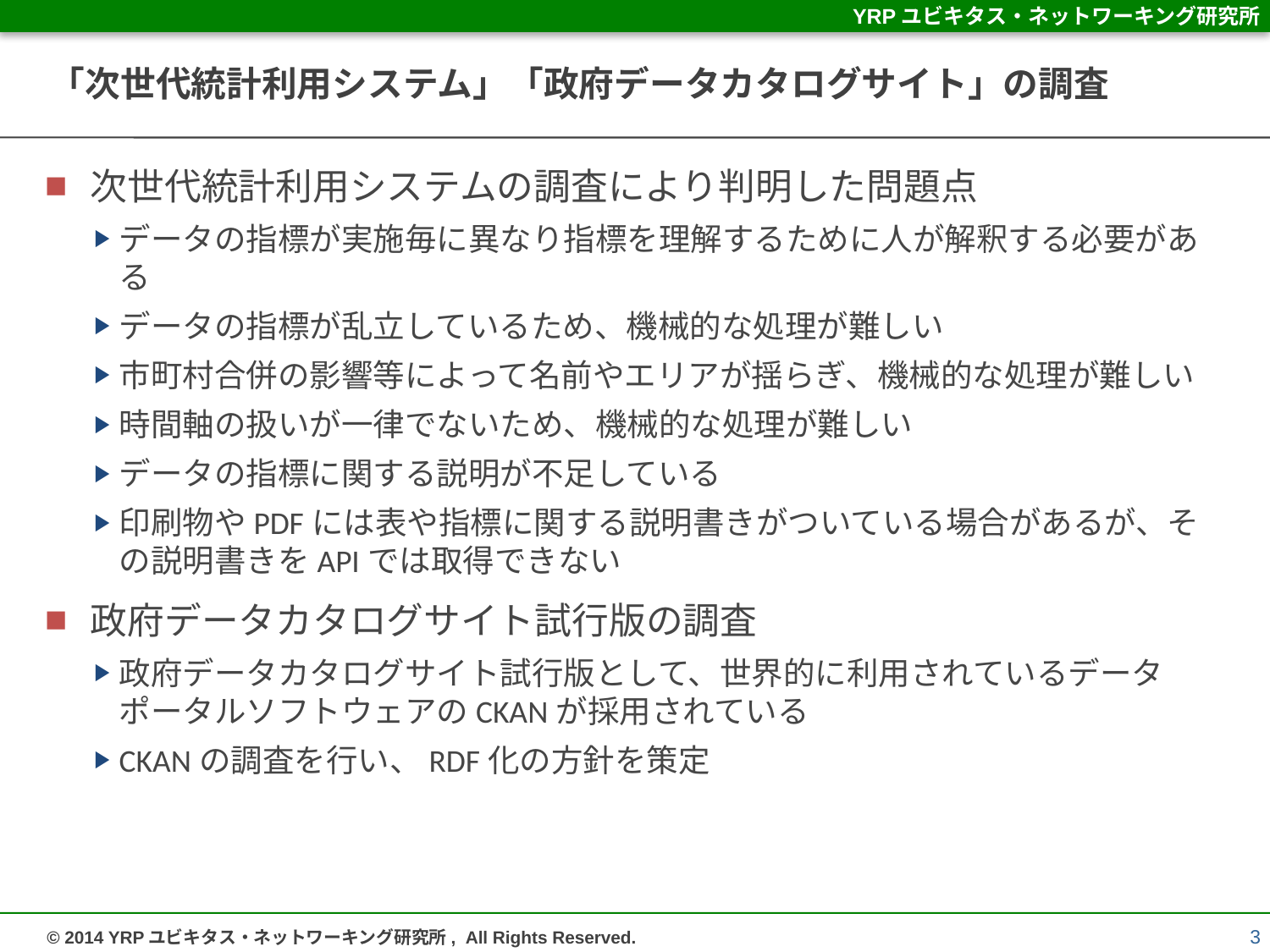

# 「次世代統計利用システム」「政府データカタログサイト」の調査
次世代統計利用システムの調査により判明した問題点
データの指標が実施毎に異なり指標を理解するために人が解釈する必要がある
データの指標が乱立しているため、機械的な処理が難しい
市町村合併の影響等によって名前やエリアが揺らぎ、機械的な処理が難しい
時間軸の扱いが一律でないため、機械的な処理が難しい
データの指標に関する説明が不足している
印刷物やPDFには表や指標に関する説明書きがついている場合があるが、その説明書きをAPIでは取得できない
政府データカタログサイト試行版の調査
政府データカタログサイト試行版として、世界的に利用されているデータポータルソフトウェアのCKANが採用されている
CKANの調査を行い、RDF化の方針を策定

3